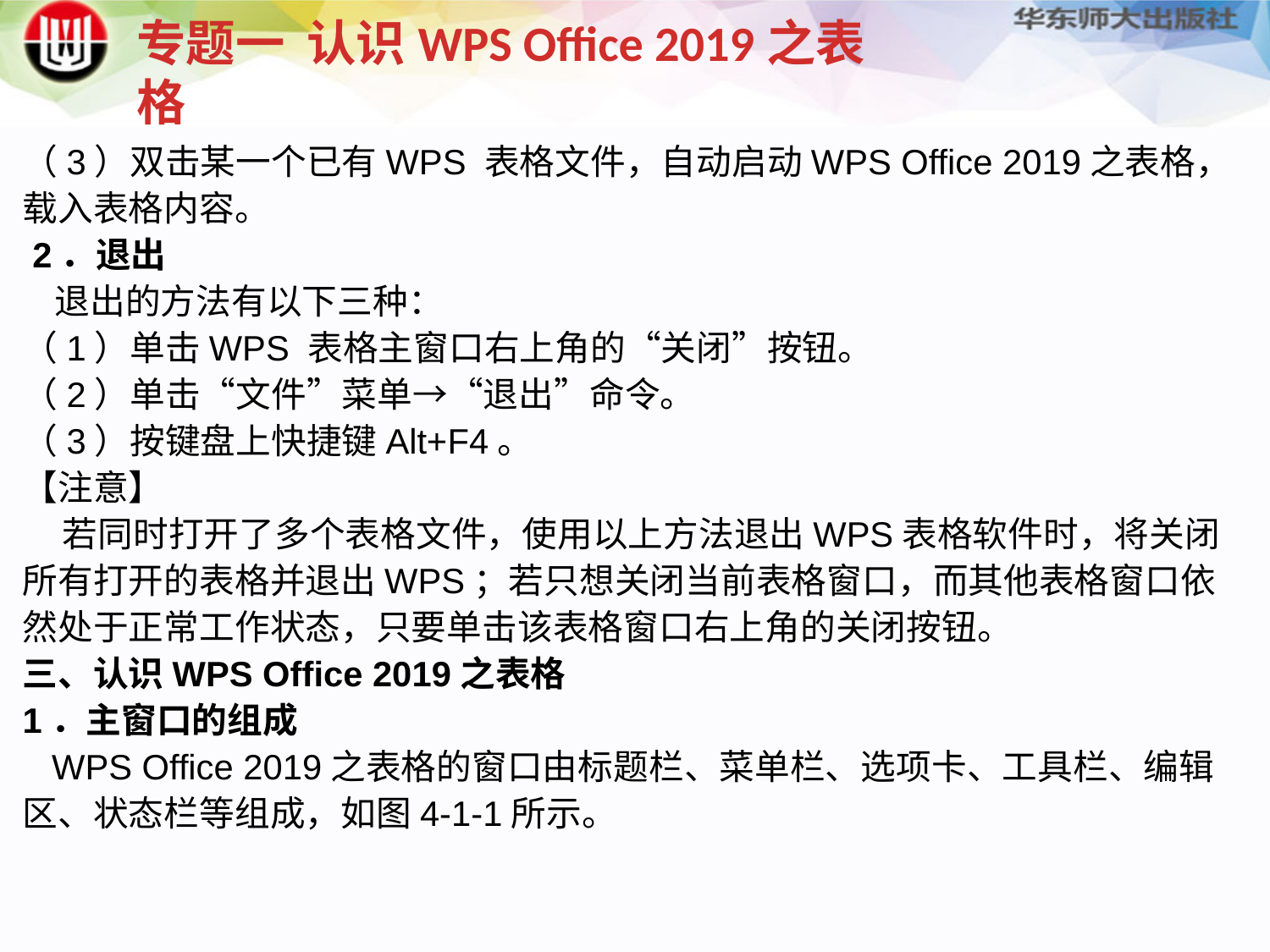

专题一  认识WPS Office 2019之表格
（3）双击某一个已有WPS 表格文件，自动启动WPS Office 2019之表格，载入表格内容。
 2．退出
   退出的方法有以下三种：
（1）单击WPS 表格主窗口右上角的“关闭”按钮。
（2）单击“文件”菜单→“退出”命令。
（3）按键盘上快捷键Alt+F4。
【注意】
    若同时打开了多个表格文件，使用以上方法退出WPS表格软件时，将关闭所有打开的表格并退出WPS；若只想关闭当前表格窗口，而其他表格窗口依然处于正常工作状态，只要单击该表格窗口右上角的关闭按钮。
三、认识WPS Office 2019之表格
1．主窗口的组成
   WPS Office 2019之表格的窗口由标题栏、菜单栏、选项卡、工具栏、编辑区、状态栏等组成，如图4-1-1所示。